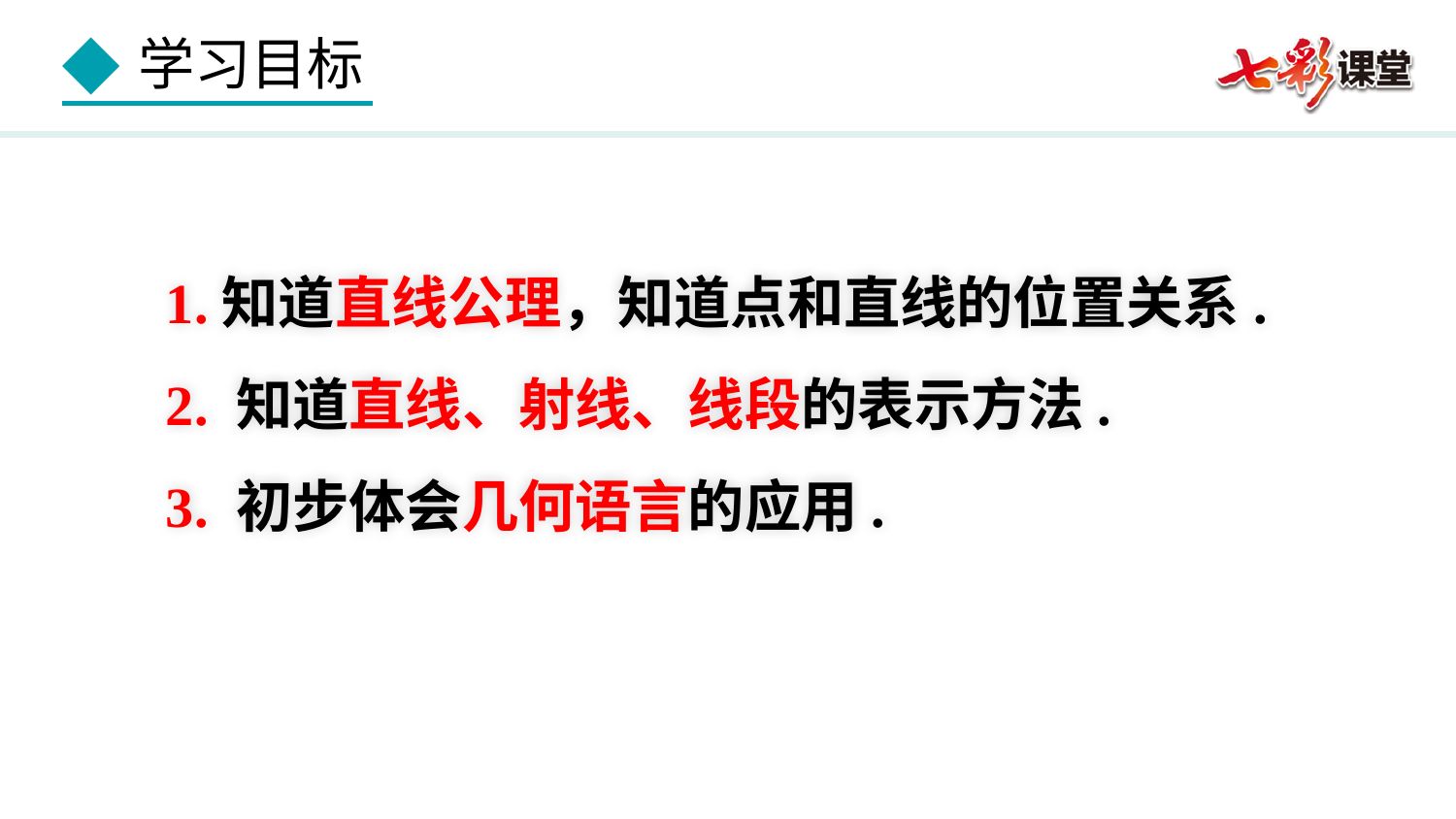

1.知道直线公理，知道点和直线的位置关系.
2. 知道直线、射线、线段的表示方法.
3. 初步体会几何语言的应用.